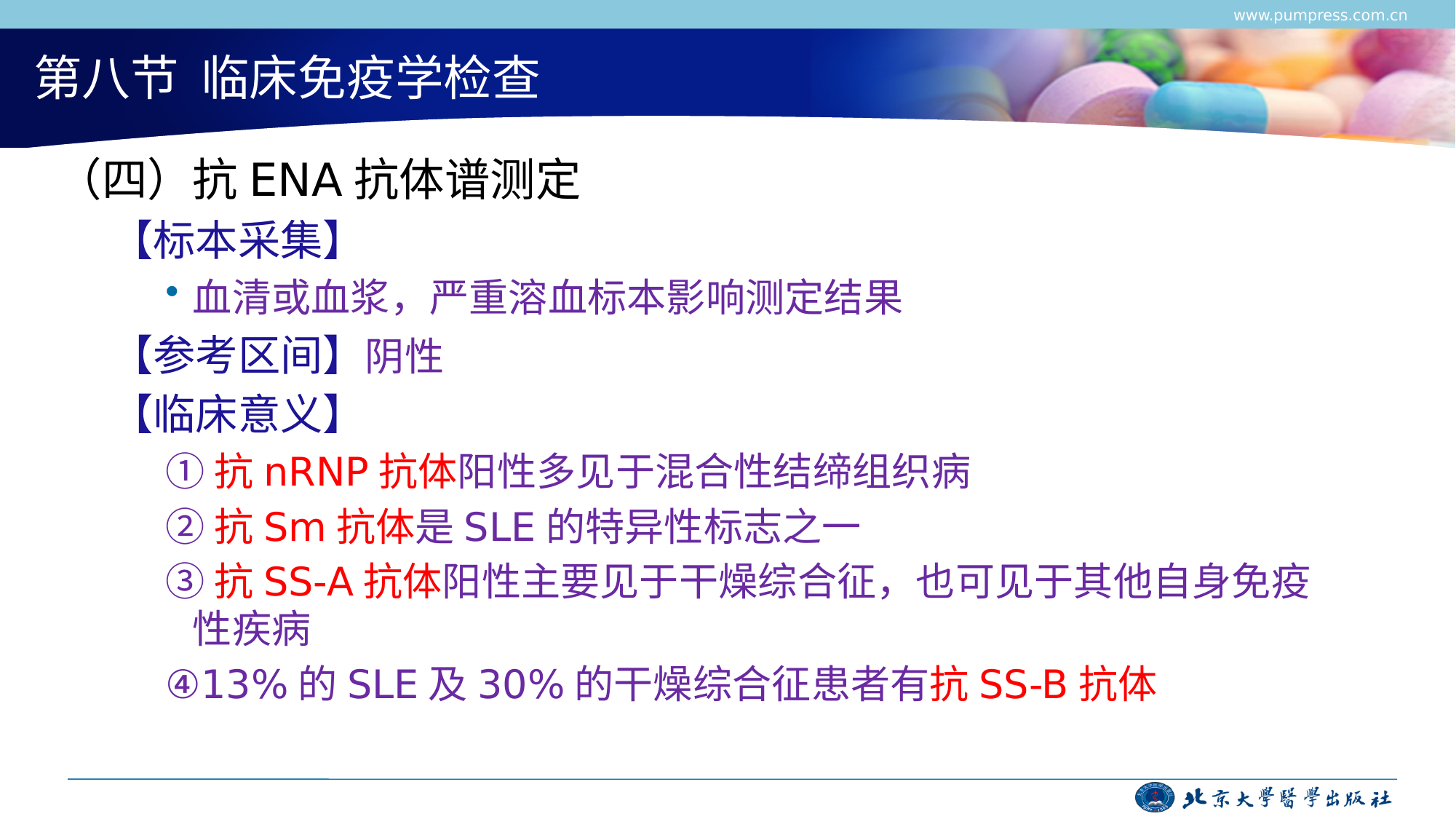

www.pumpress.com.cn
# 第八节  临床免疫学检查
（四）抗ENA抗体谱测定
【标本采集】
血清或血浆，严重溶血标本影响测定结果
【参考区间】阴性
【临床意义】
①抗nRNP抗体阳性多见于混合性结缔组织病
②抗Sm抗体是SLE的特异性标志之一
③抗SS-A抗体阳性主要见于干燥综合征，也可见于其他自身免疫性疾病
④13%的SLE及30%的干燥综合征患者有抗SS-B抗体